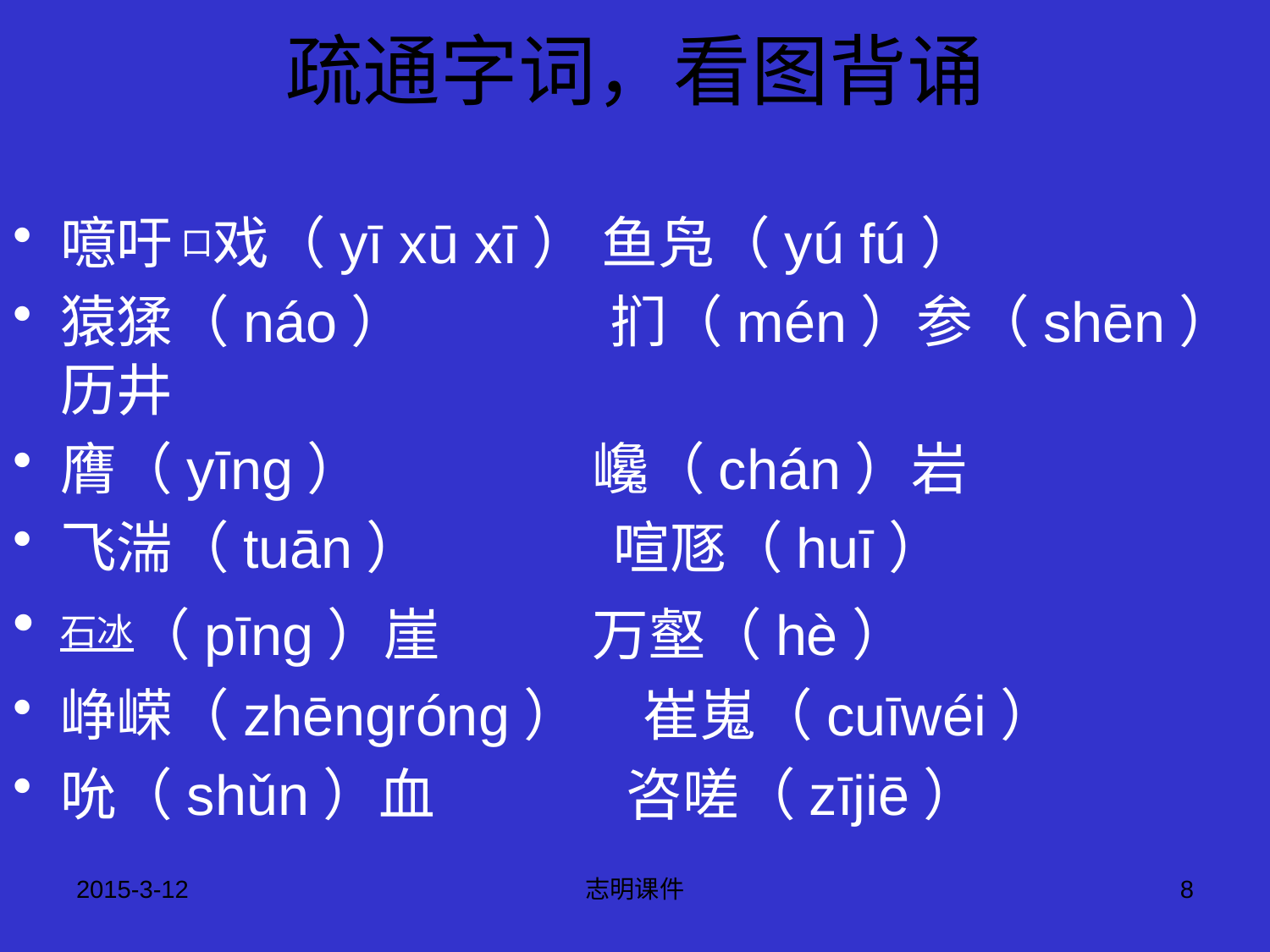

# 疏通字词，看图背诵
噫吁 口戏（yī xū xī） 鱼凫（yú fú）
猿猱（náo）                扪（mén）参（shēn）历井
膺（yīng）                  巉（chán）岩
飞湍（tuān）               喧豗（huī）
石冰（pīng）崖            万壑（hè）
峥嵘（zhēngróng）     崔嵬（cuīwéi）
吮（shǔn）血               咨嗟（zījiē）
2015-3-12
志明课件
8